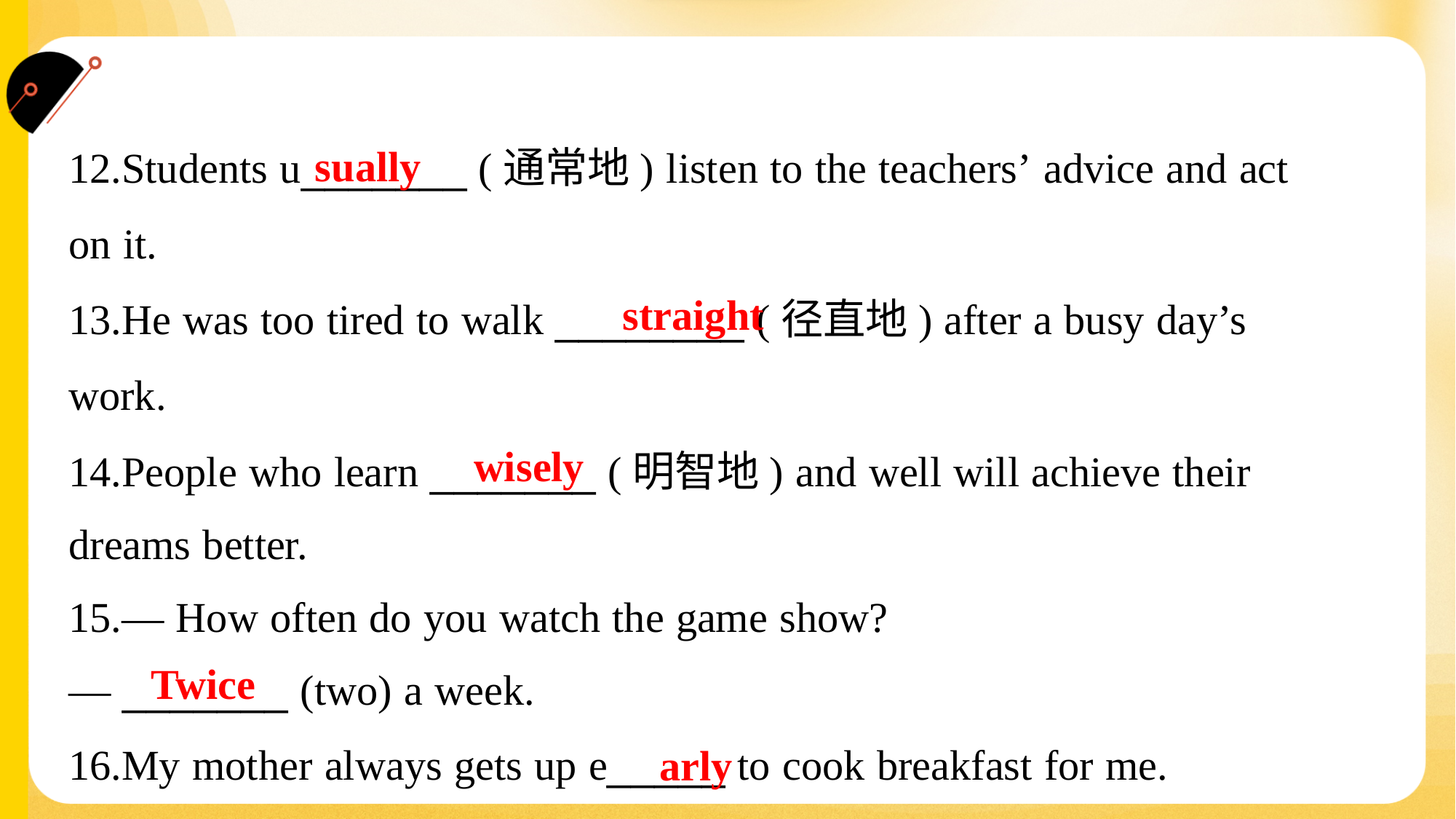

sually
12.Students u_______ (通常地) listen to the teachers’ advice and act
on it.
13.He was too tired to walk ________ (径直地) after a busy day’s
work.
14.People who learn _______ (明智地) and well will achieve their
dreams better.
straight
wisely
15.— How often do you watch the game show?
— _______ (two) a week.
Twice
16.My mother always gets up e_____ to cook breakfast for me.
arly